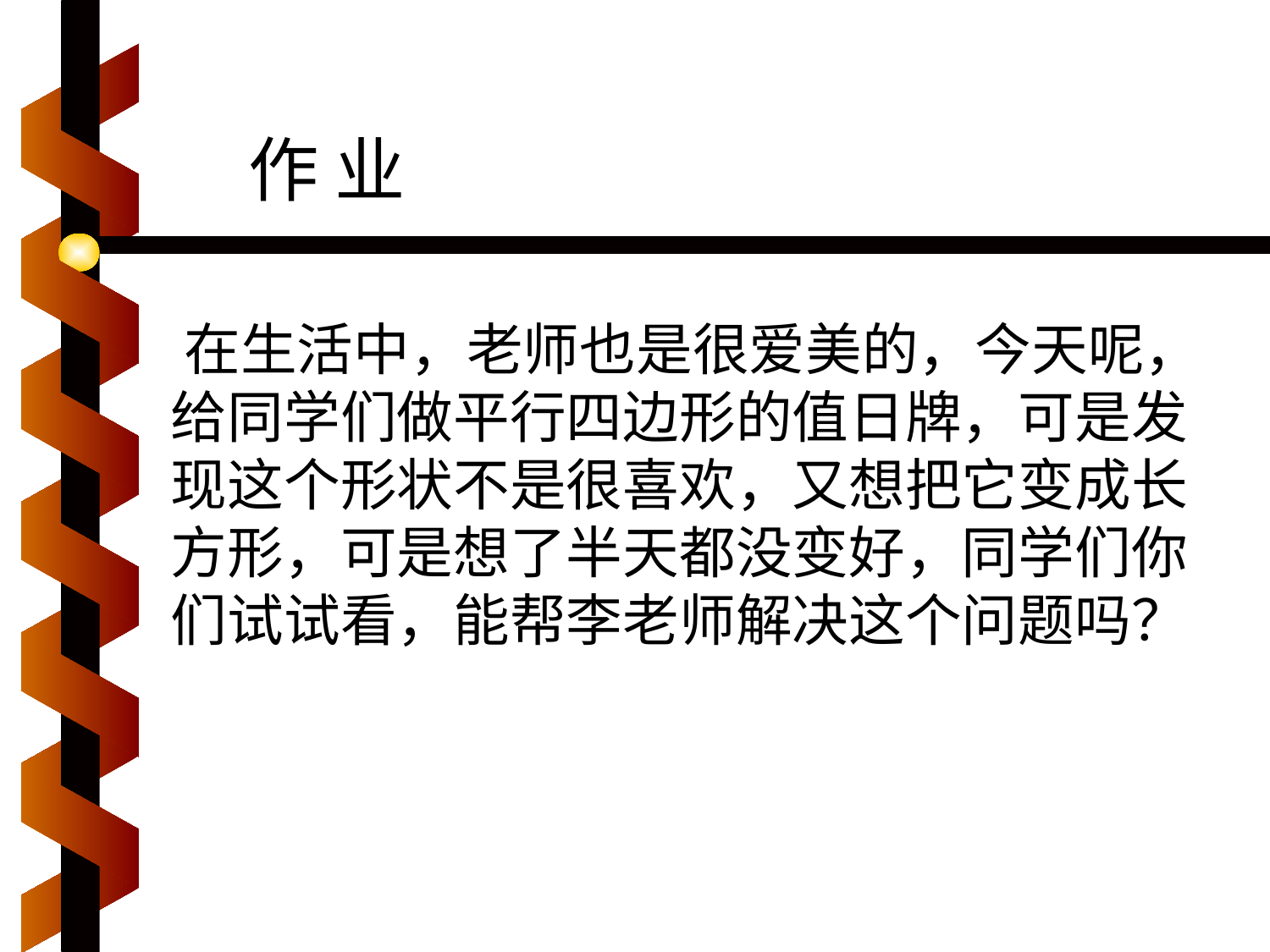

作 业
 在生活中，老师也是很爱美的，今天呢，给同学们做平行四边形的值日牌，可是发现这个形状不是很喜欢，又想把它变成长方形，可是想了半天都没变好，同学们你们试试看，能帮李老师解决这个问题吗？